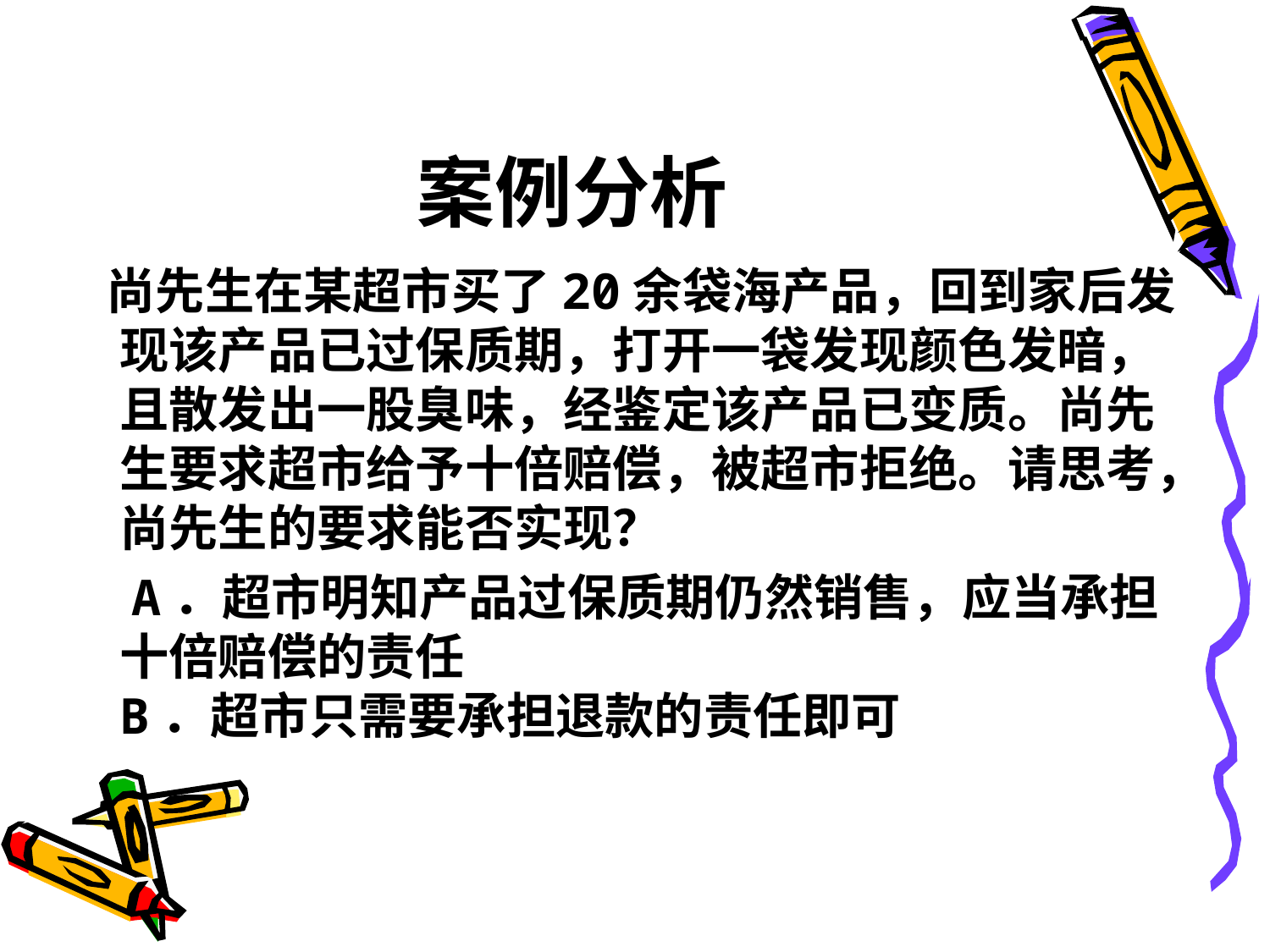

# 案例分析
  尚先生在某超市买了20余袋海产品，回到家后发现该产品已过保质期，打开一袋发现颜色发暗，且散发出一股臭味，经鉴定该产品已变质。尚先生要求超市给予十倍赔偿，被超市拒绝。请思考，尚先生的要求能否实现？
  A．超市明知产品过保质期仍然销售，应当承担十倍赔偿的责任
B．超市只需要承担退款的责任即可